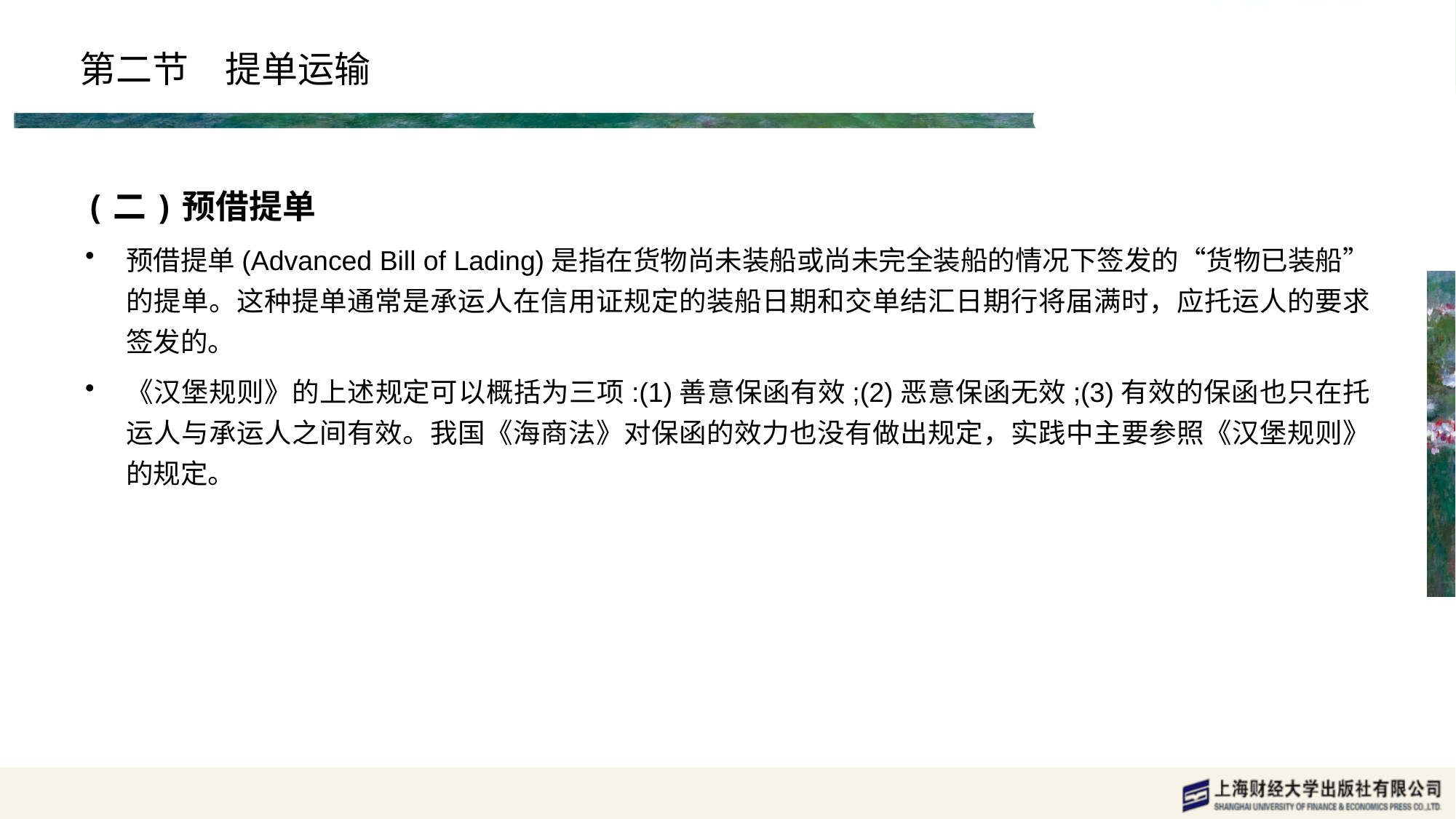

# 第二节　提单运输
(二)预借提单
预借提单(Advanced Bill of Lading)是指在货物尚未装船或尚未完全装船的情况下签发的“货物已装船”的提单。这种提单通常是承运人在信用证规定的装船日期和交单结汇日期行将届满时，应托运人的要求签发的。
《汉堡规则》的上述规定可以概括为三项:(1)善意保函有效;(2)恶意保函无效;(3)有效的保函也只在托运人与承运人之间有效。我国《海商法》对保函的效力也没有做出规定，实践中主要参照《汉堡规则》的规定。